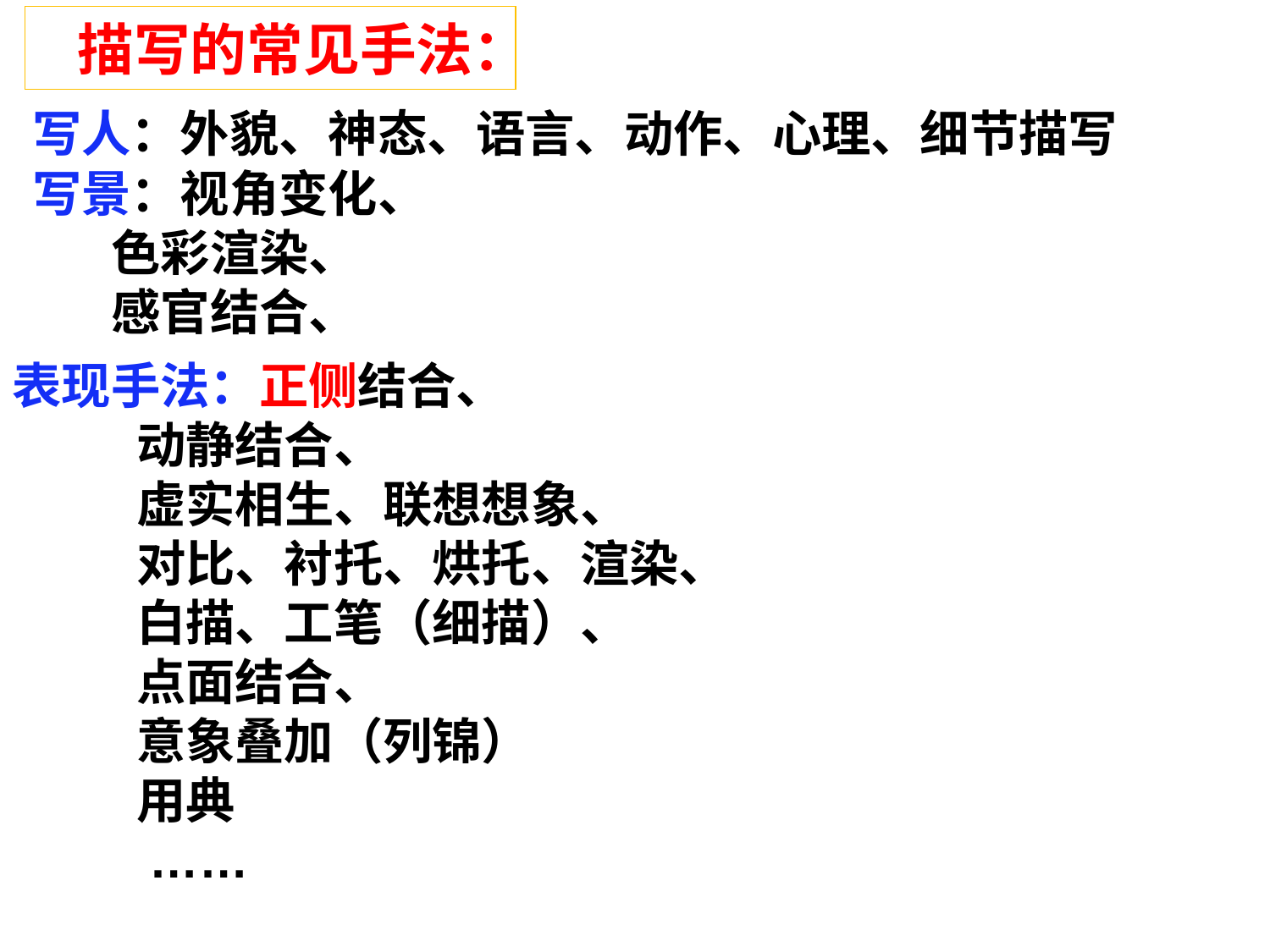

描写的常见手法：
写人：外貌、神态、语言、动作、心理、细节描写
写景：视角变化、
      色彩渲染、
      感官结合、
表现手法：正侧结合、
          动静结合、
          虚实相生、联想想象、
          对比、衬托、烘托、渲染、
          白描、工笔（细描）、
          点面结合、
          意象叠加（列锦）
          用典
          ……